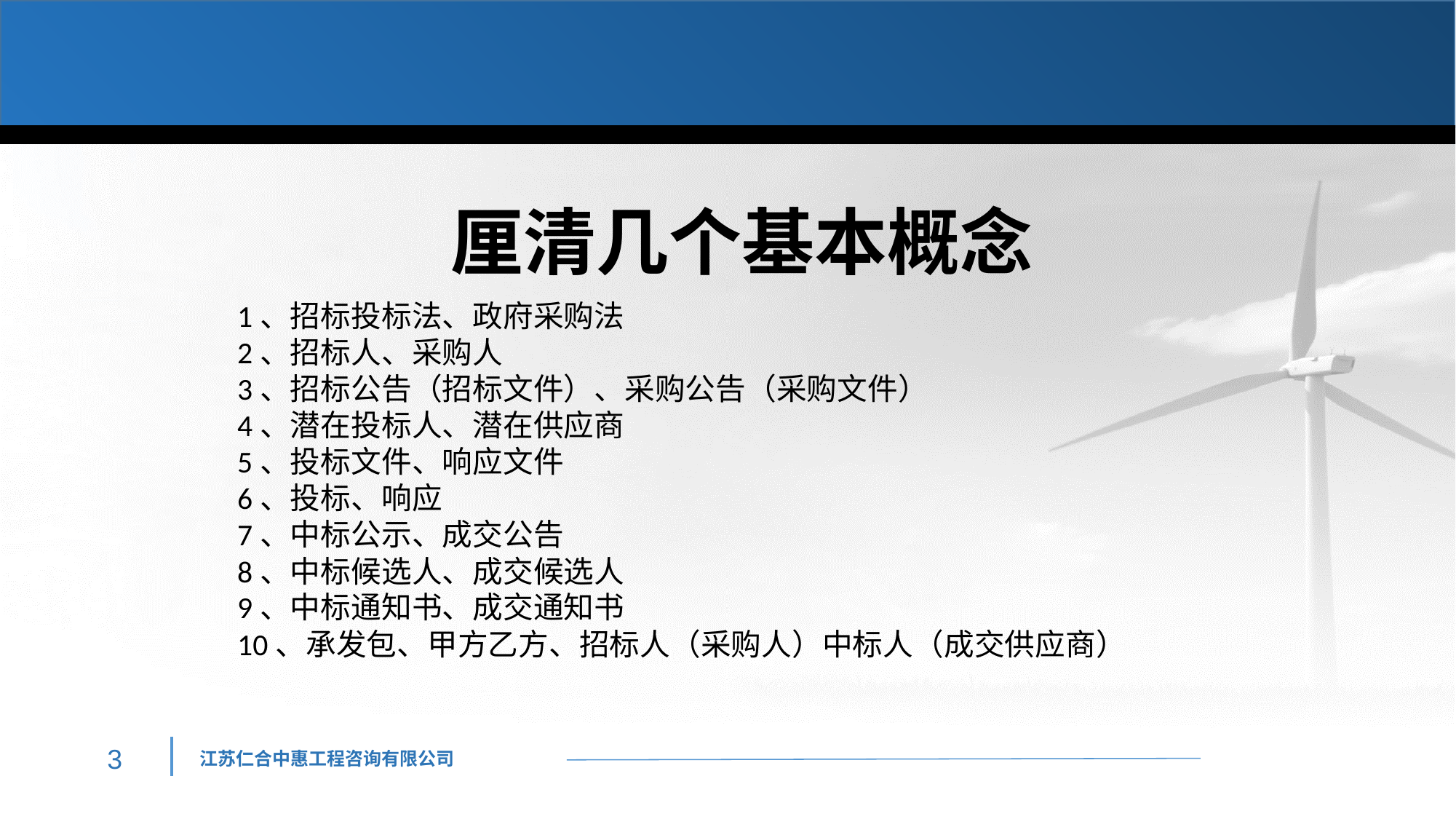

厘清几个基本概念
1、招标投标法、政府采购法
2、招标人、采购人
3、招标公告（招标文件）、采购公告（采购文件）
4、潜在投标人、潜在供应商
5、投标文件、响应文件
6、投标、响应
7、中标公示、成交公告
8、中标候选人、成交候选人
9、中标通知书、成交通知书
10、承发包、甲方乙方、招标人（采购人）中标人（成交供应商）
3